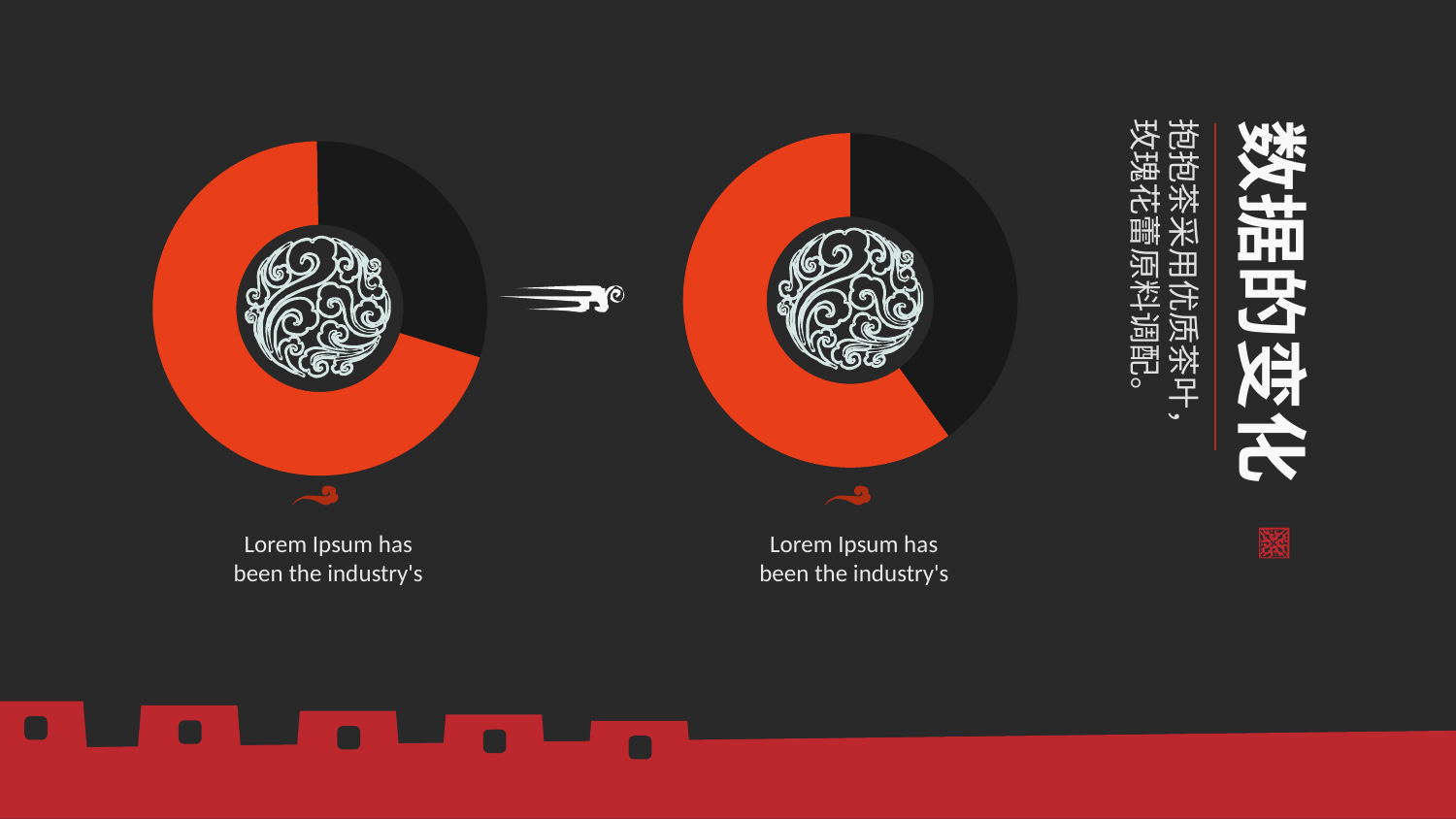

数据的变化
抱抱茶采用优质茶叶，玫瑰花蕾原料调配。

### Chart

| Category |  |
|---|---|

### Chart

| Category |  |
|---|---|

Lorem Ipsum has been the industry's
Lorem Ipsum has been the industry's